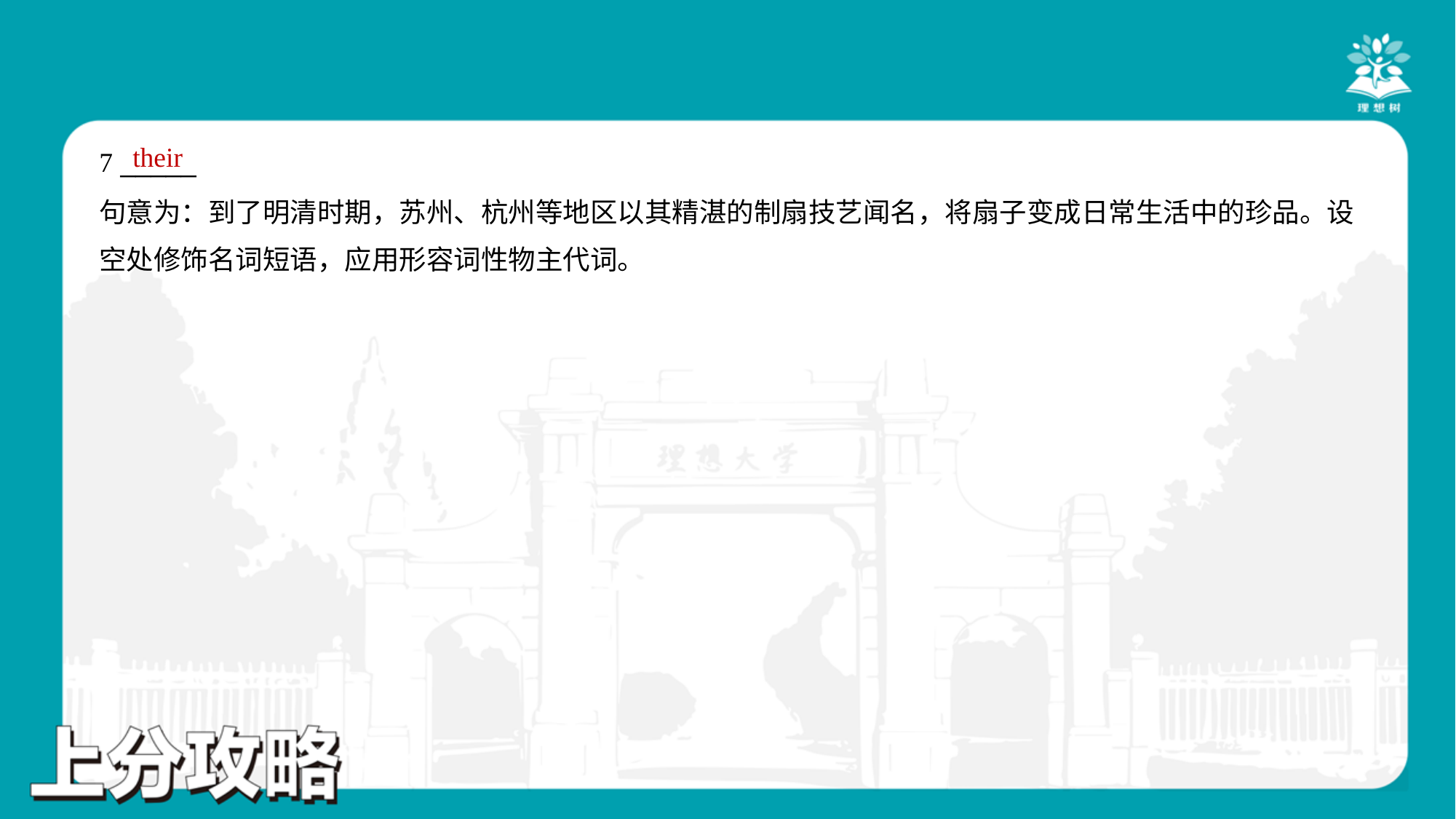

their
7 _____
句意为：到了明清时期，苏州、杭州等地区以其精湛的制扇技艺闻名，将扇子变成日常生活中的珍品。设
空处修饰名词短语，应用形容词性物主代词。